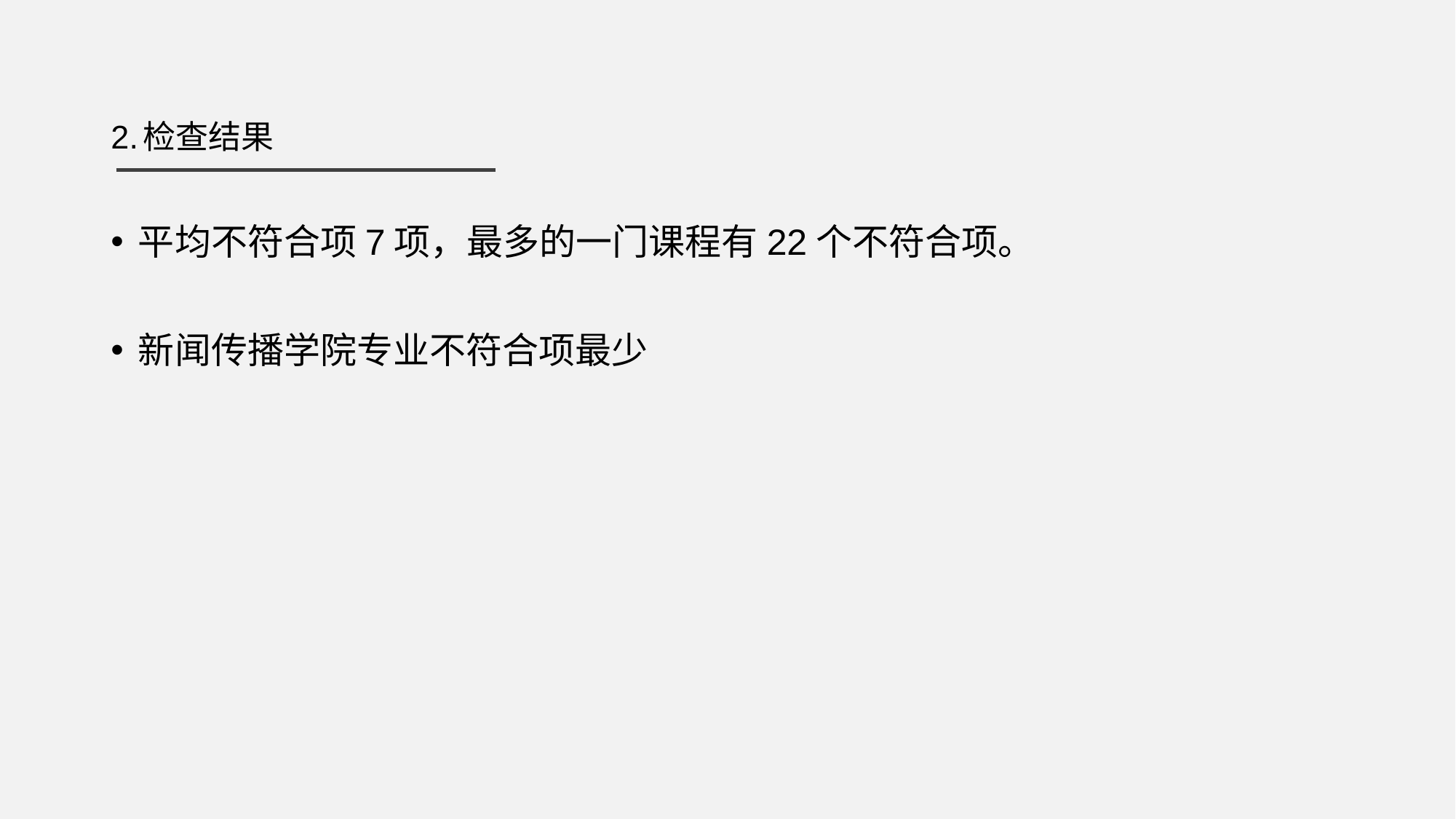

# 2.检查结果
平均不符合项7项，最多的一门课程有22个不符合项。

新闻传播学院专业不符合项最少